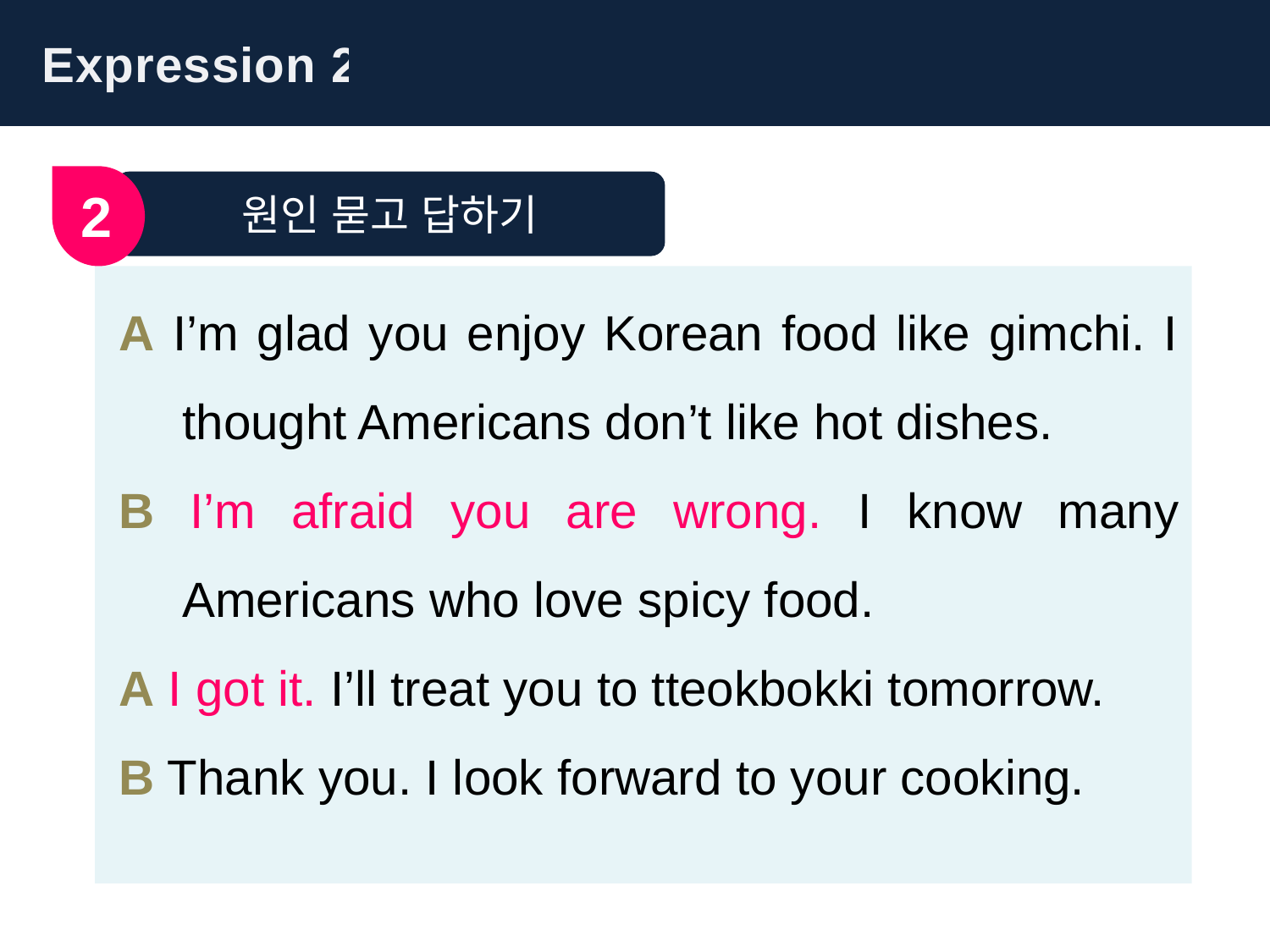

Expression 2

원인 묻고 답하기
2
A I’m glad you enjoy Korean food like gimchi. I thought Americans don’t like hot dishes.
B I’m afraid you are wrong. I know many Americans who love spicy food.
A I got it. I’ll treat you to tteokbokki tomorrow.
B Thank you. I look forward to your cooking.